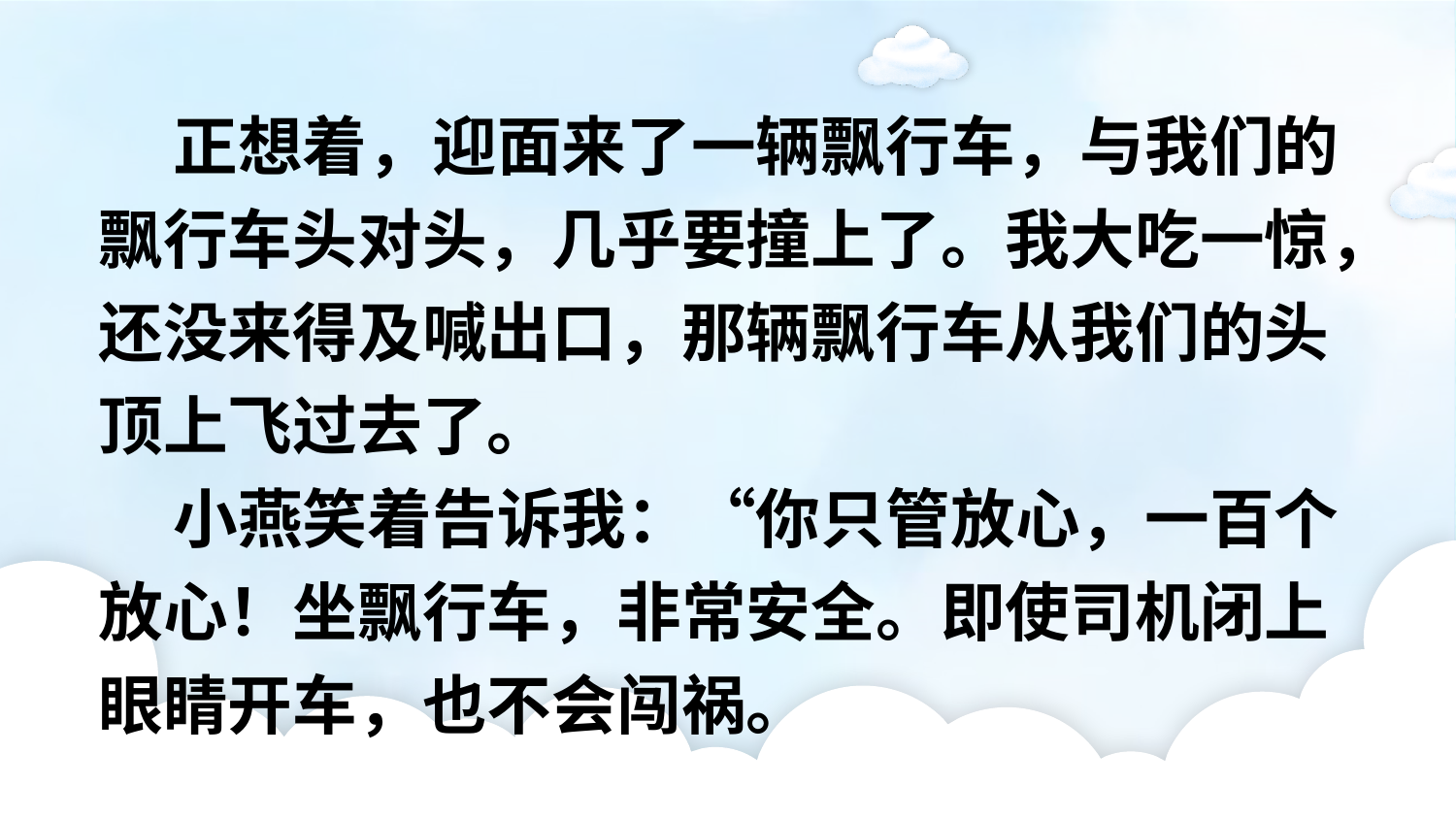

正想着，迎面来了一辆飘行车，与我们的飘行车头对头，几乎要撞上了。我大吃一惊，还没来得及喊出口，那辆飘行车从我们的头顶上飞过去了。
    小燕笑着告诉我：“你只管放心，一百个放心！坐飘行车，非常安全。即使司机闭上眼睛开车，也不会闯祸。